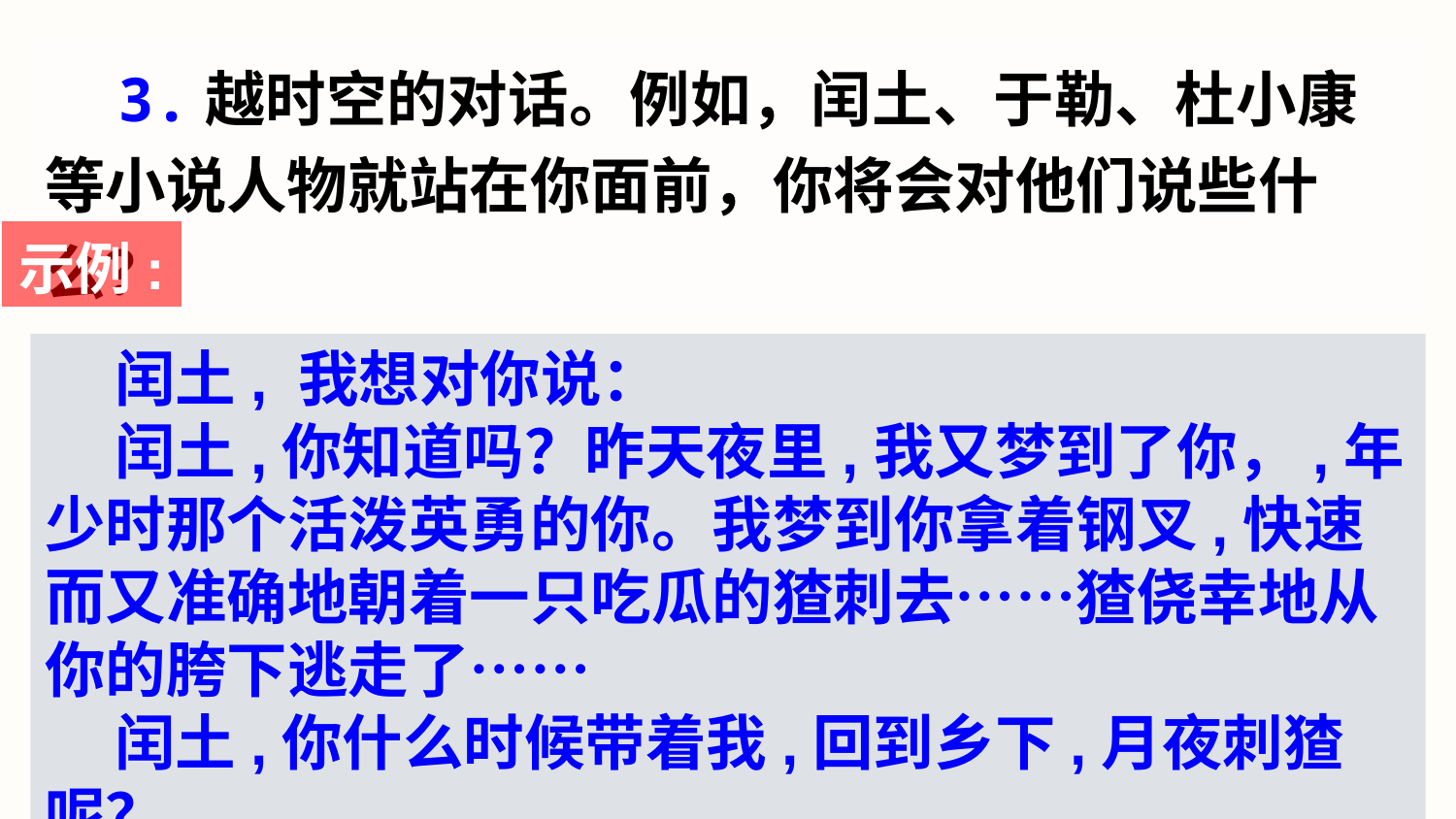

3.越时空的对话。例如，闰土、于勒、杜小康等小说人物就站在你面前，你将会对他们说些什么？
示例:
    闰土, 我想对你说：
    闰土,你知道吗？昨天夜里,我又梦到了你，,年少时那个活泼英勇的你。我梦到你拿着钢叉,快速而又准确地朝着一只吃瓜的猹刺去……猹侥幸地从你的胯下逃走了……
    闰土,你什么时候带着我,回到乡下,月夜刺猹呢？